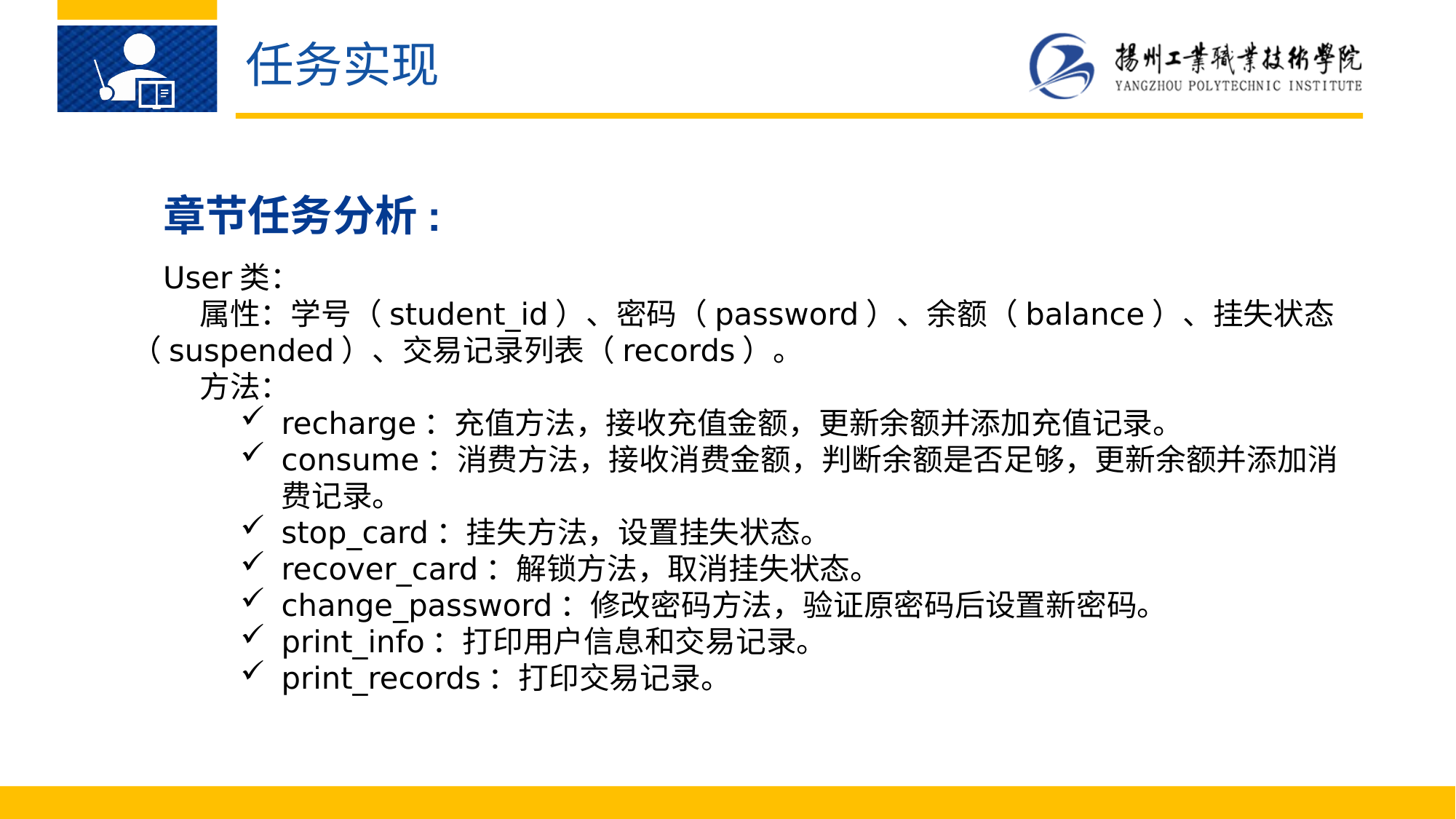

任务实现
章节任务分析:
User类：
 属性：学号（student_id）、密码（password）、余额（balance）、挂失状态（suspended）、交易记录列表（records）。
 方法：
recharge：充值方法，接收充值金额，更新余额并添加充值记录。
consume：消费方法，接收消费金额，判断余额是否足够，更新余额并添加消费记录。
stop_card：挂失方法，设置挂失状态。
recover_card：解锁方法，取消挂失状态。
change_password：修改密码方法，验证原密码后设置新密码。
print_info：打印用户信息和交易记录。
print_records：打印交易记录。